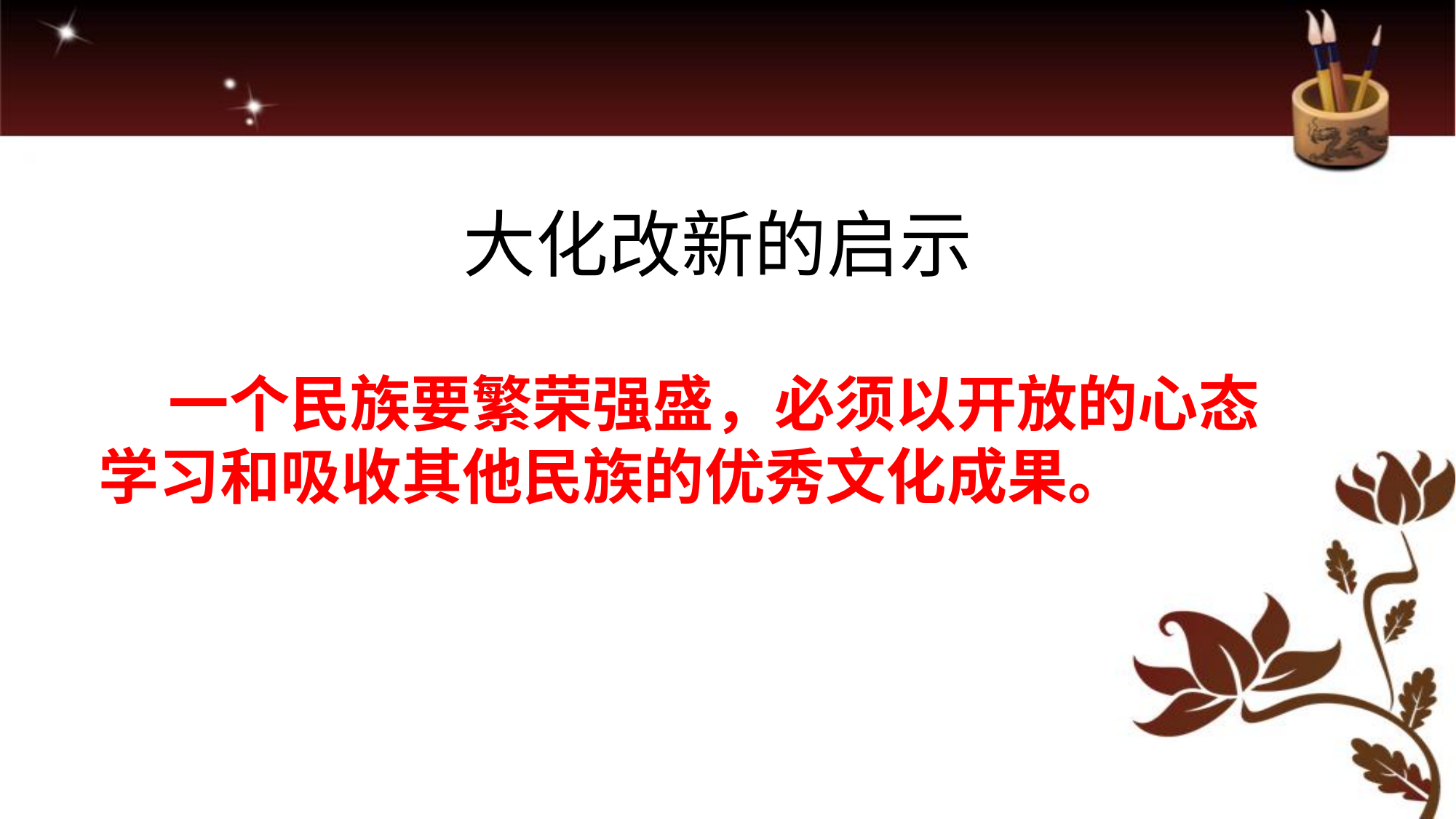

大化改新的启示

    一个民族要繁荣强盛，必须以开放的心态学习和吸收其他民族的优秀文化成果。